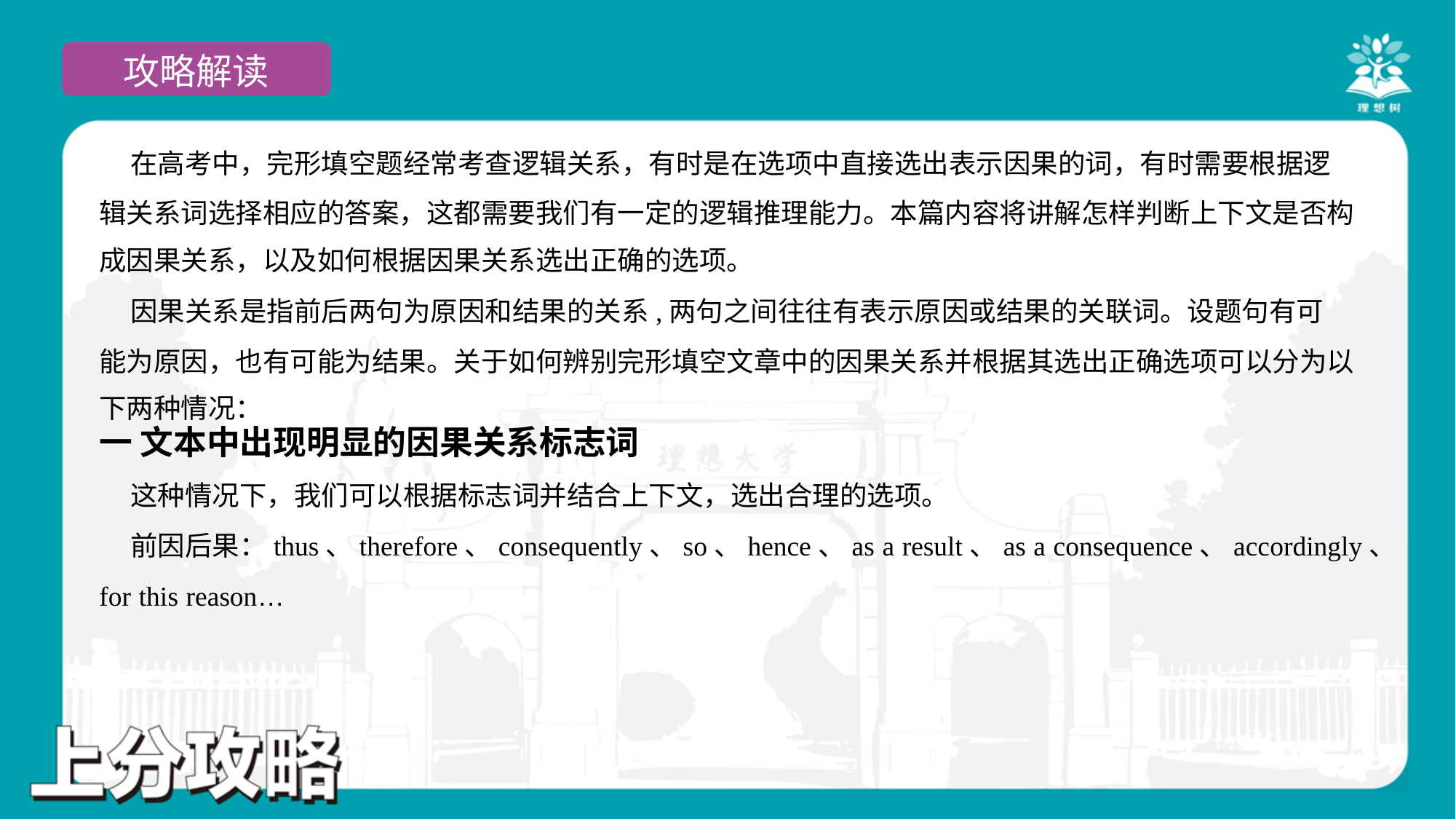

在高考中，完形填空题经常考查逻辑关系，有时是在选项中直接选出表示因果的词，有时需要根据逻
辑关系词选择相应的答案，这都需要我们有一定的逻辑推理能力。本篇内容将讲解怎样判断上下文是否构
成因果关系，以及如何根据因果关系选出正确的选项。
    因果关系是指前后两句为原因和结果的关系,两句之间往往有表示原因或结果的关联词。设题句有可
能为原因，也有可能为结果。关于如何辨别完形填空文章中的因果关系并根据其选出正确选项可以分为以
下两种情况：
一 文本中出现明显的因果关系标志词
    这种情况下，我们可以根据标志词并结合上下文，选出合理的选项。
    前因后果：thus、therefore、consequently、so、hence、as a result、as a consequence、accordingly、
for this reason…